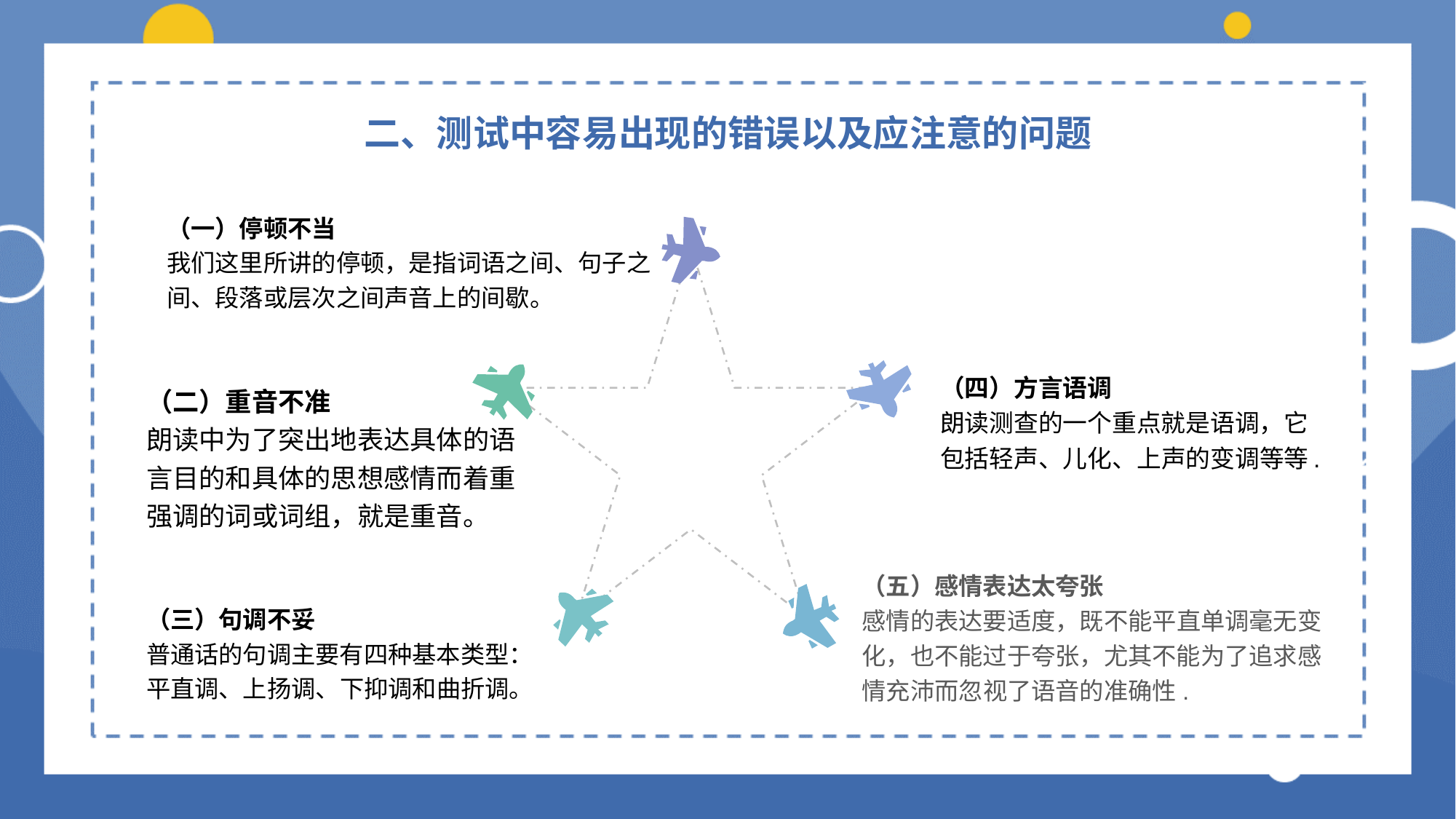

二、测试中容易出现的错误以及应注意的问题
（一）停顿不当
我们这里所讲的停顿，是指词语之间、句子之间、段落或层次之间声音上的间歇。

（二）重音不准
朗读中为了突出地表达具体的语言目的和具体的思想感情而着重强调的词或词组，就是重音。
（四）方言语调
朗读测查的一个重点就是语调，它包括轻声、儿化、上声的变调等等.

（五）感情表达太夸张
感情的表达要适度，既不能平直单调毫无变化，也不能过于夸张，尤其不能为了追求感情充沛而忽视了语音的准确性.
（三）句调不妥
普通话的句调主要有四种基本类型：平直调、上扬调、下抑调和曲折调。